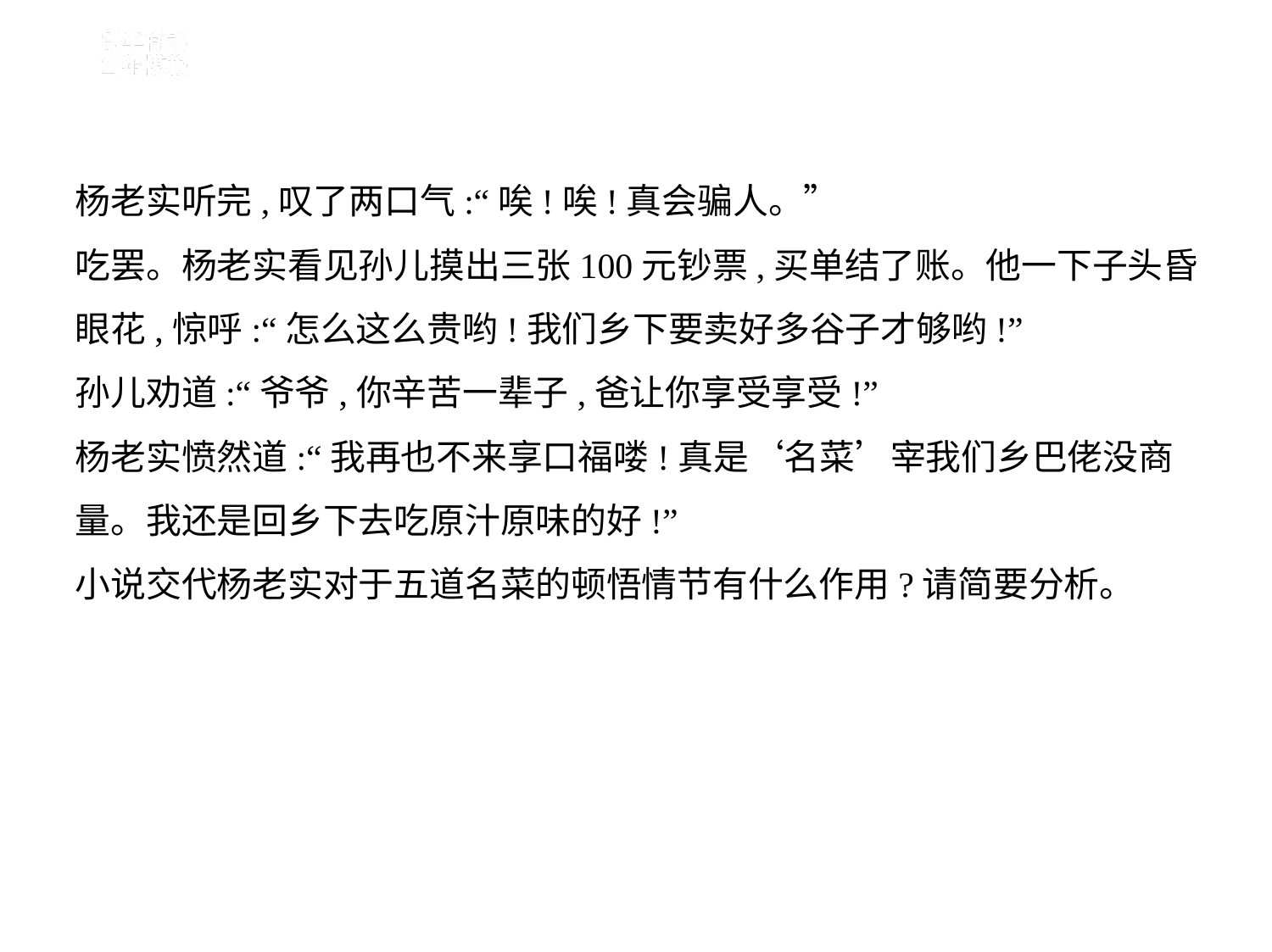

杨老实听完,叹了两口气:“唉!唉!真会骗人。”
吃罢。杨老实看见孙儿摸出三张100元钞票,买单结了账。他一下子头昏
眼花,惊呼:“怎么这么贵哟!我们乡下要卖好多谷子才够哟!”
孙儿劝道:“爷爷,你辛苦一辈子,爸让你享受享受!”
杨老实愤然道:“我再也不来享口福喽!真是‘名菜’宰我们乡巴佬没商
量。我还是回乡下去吃原汁原味的好!”
小说交代杨老实对于五道名菜的顿悟情节有什么作用?请简要分析。